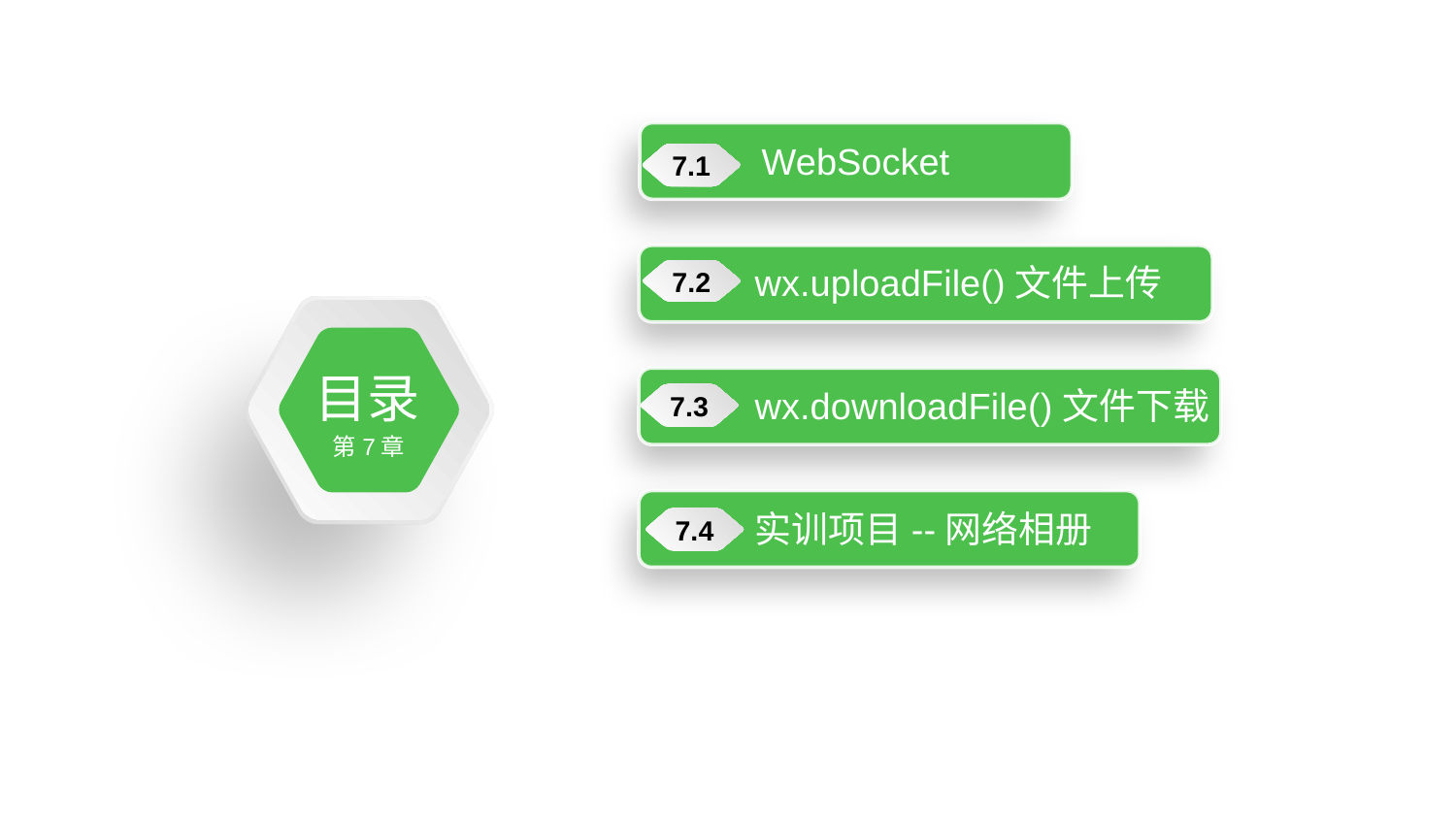

WebSocket
7.1

wx.uploadFile()文件上传
7.2

目录
第7章

wx.downloadFile()文件下载
7.3

实训项目--网络相册
7.4